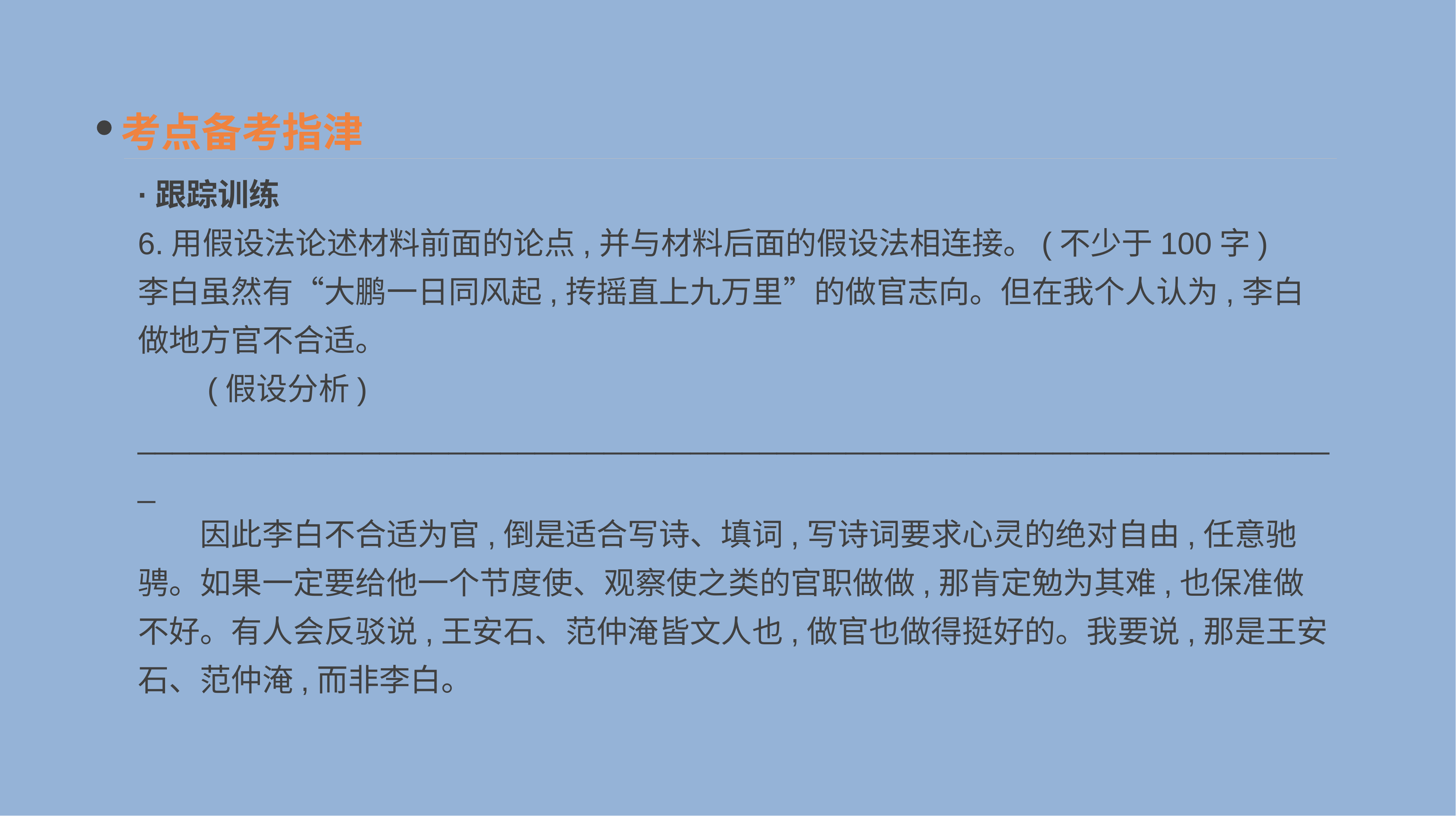

考点备考指津

·跟踪训练
6.用假设法论述材料前面的论点,并与材料后面的假设法相连接。(不少于100字)
李白虽然有“大鹏一日同风起,抟摇直上九万里”的做官志向。但在我个人认为,李白做地方官不合适。
　　(假设分析) ______________________________________________________________________
　　因此李白不合适为官,倒是适合写诗、填词,写诗词要求心灵的绝对自由,任意驰骋。如果一定要给他一个节度使、观察使之类的官职做做,那肯定勉为其难,也保准做不好。有人会反驳说,王安石、范仲淹皆文人也,做官也做得挺好的。我要说,那是王安石、范仲淹,而非李白。